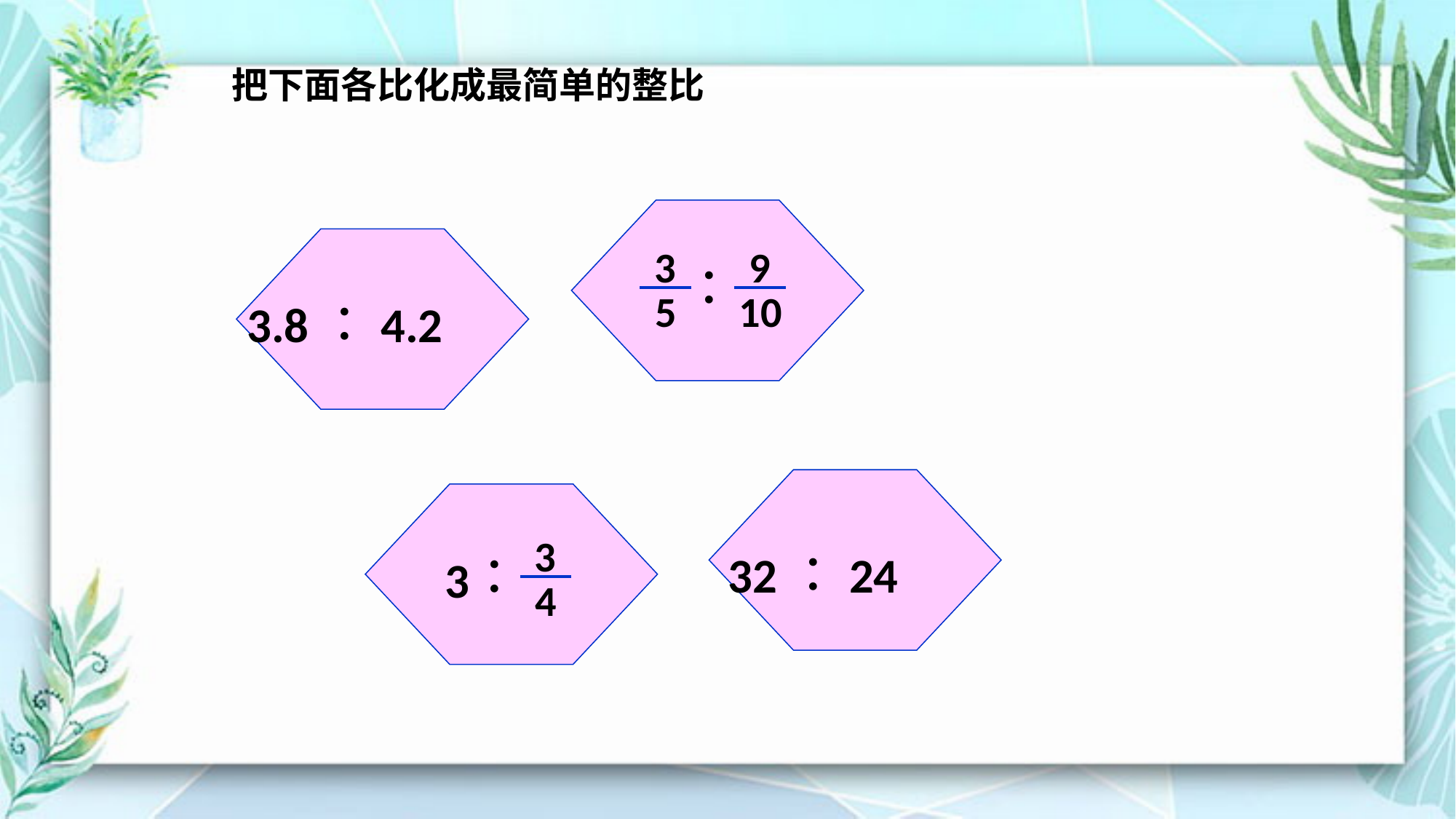

把下面各比化成最简单的整比

3
5
9
10
︰

3.8︰4.2

32︰24

3
4
︰
3